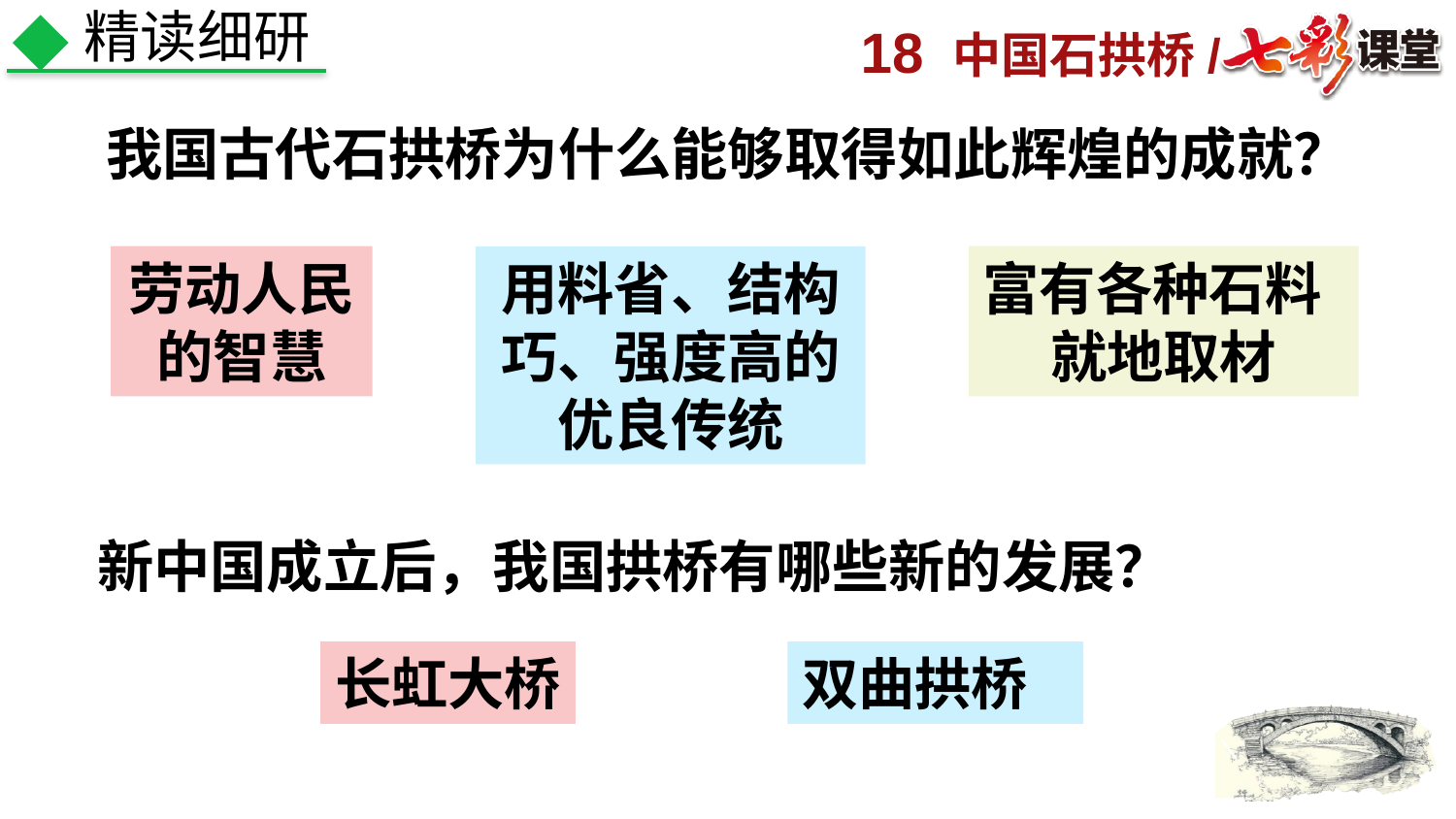

精读细研

我国古代石拱桥为什么能够取得如此辉煌的成就？
劳动人民的智慧
用料省、结构巧、强度高的优良传统
富有各种石料
就地取材
新中国成立后，我国拱桥有哪些新的发展？
长虹大桥
双曲拱桥